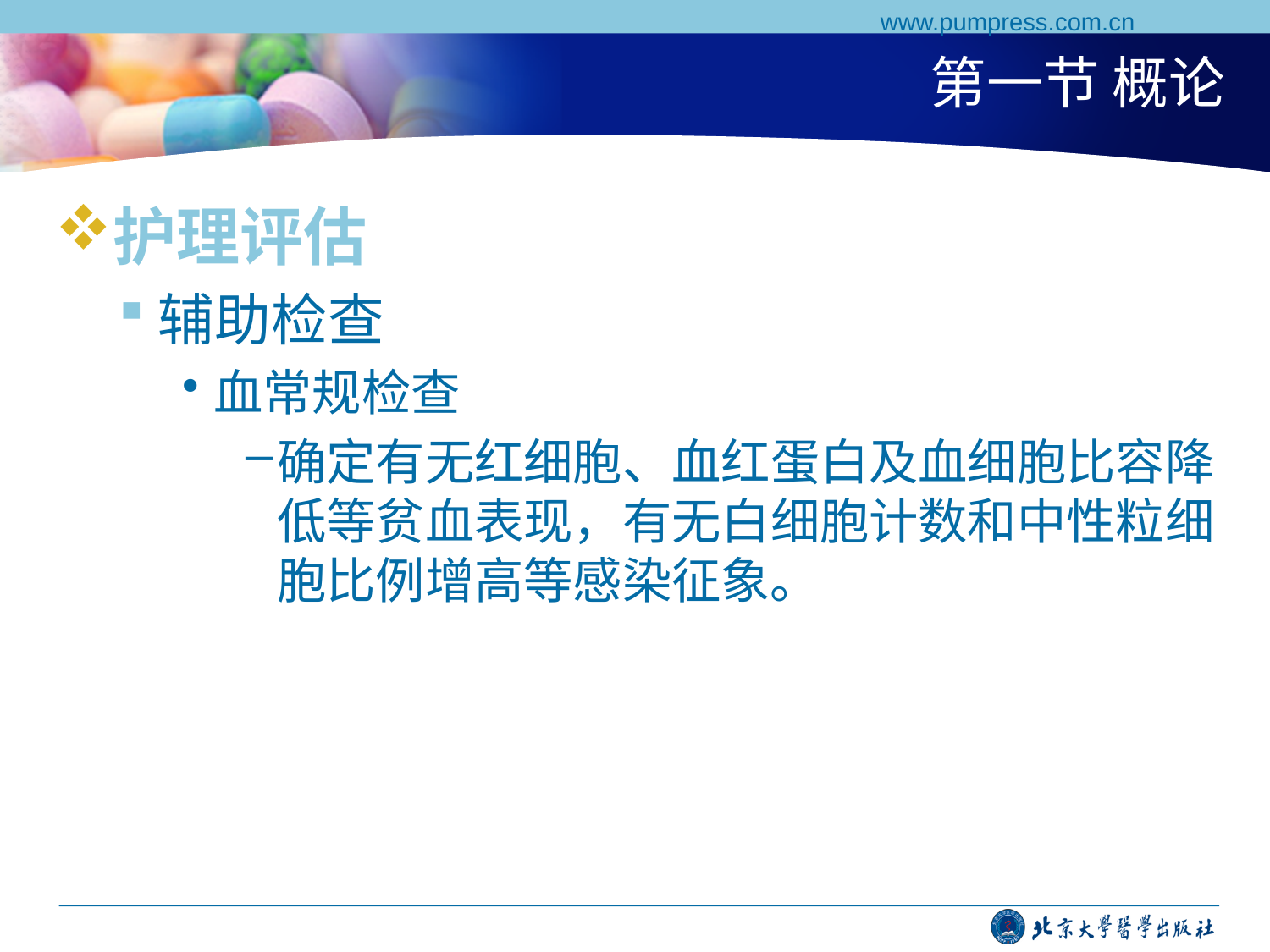

www.pumpress.com.cn
# 第一节 概论
护理评估
辅助检查
血常规检查
确定有无红细胞、血红蛋白及血细胞比容降低等贫血表现，有无白细胞计数和中性粒细胞比例增高等感染征象。